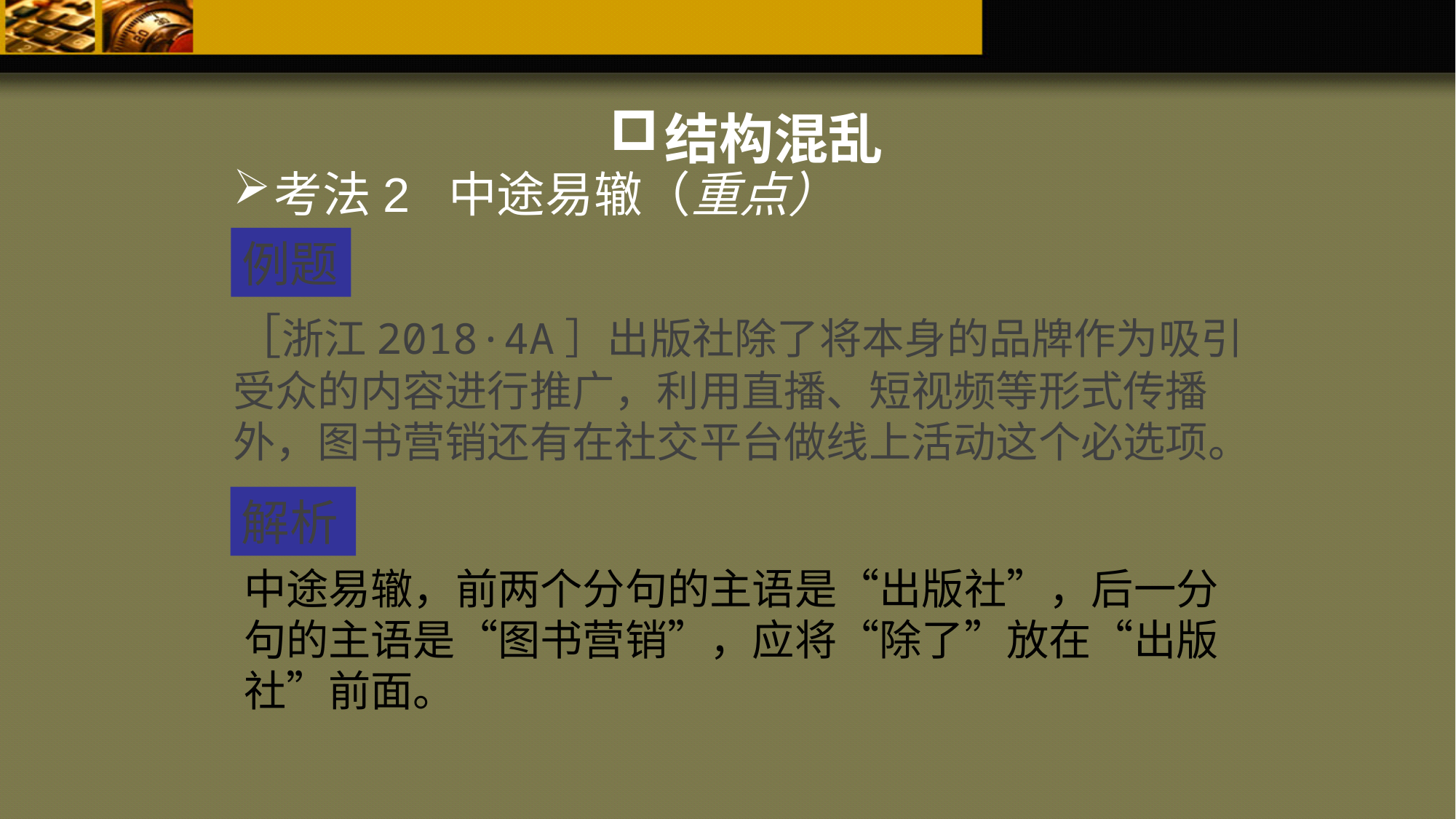

结构混乱
考法2  中途易辙（重点）
例题
［浙江2018·4A］出版社除了将本身的品牌作为吸引受众的内容进行推广，利用直播、短视频等形式传播外，图书营销还有在社交平台做线上活动这个必选项。
解析
中途易辙，前两个分句的主语是“出版社”，后一分句的主语是“图书营销”，应将“除了”放在“出版社”前面。